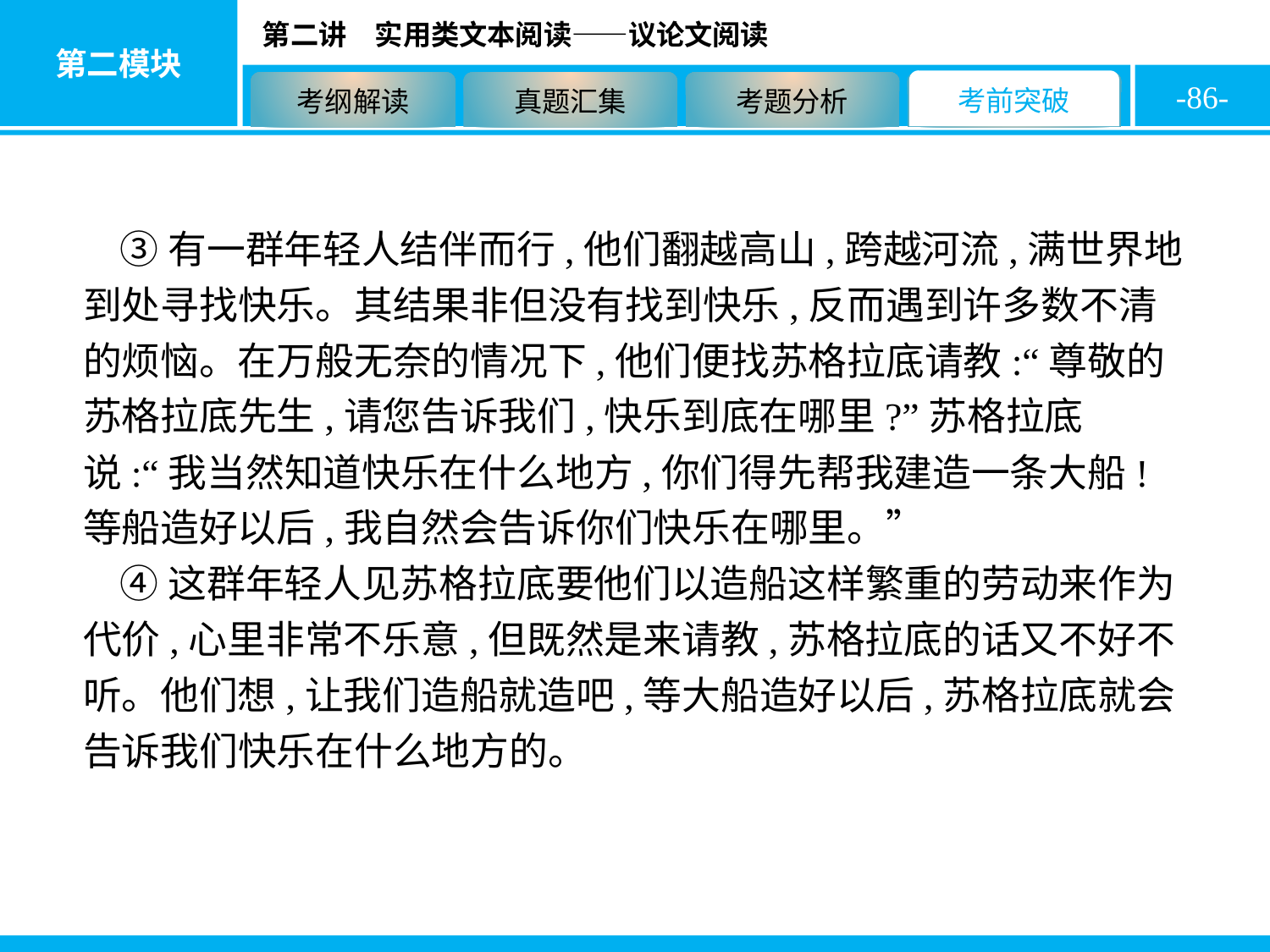

-86-
③有一群年轻人结伴而行,他们翻越高山,跨越河流,满世界地到处寻找快乐。其结果非但没有找到快乐,反而遇到许多数不清的烦恼。在万般无奈的情况下,他们便找苏格拉底请教:“尊敬的苏格拉底先生,请您告诉我们,快乐到底在哪里?”苏格拉底说:“我当然知道快乐在什么地方,你们得先帮我建造一条大船!等船造好以后,我自然会告诉你们快乐在哪里。”
④这群年轻人见苏格拉底要他们以造船这样繁重的劳动来作为代价,心里非常不乐意,但既然是来请教,苏格拉底的话又不好不听。他们想,让我们造船就造吧,等大船造好以后,苏格拉底就会告诉我们快乐在什么地方的。